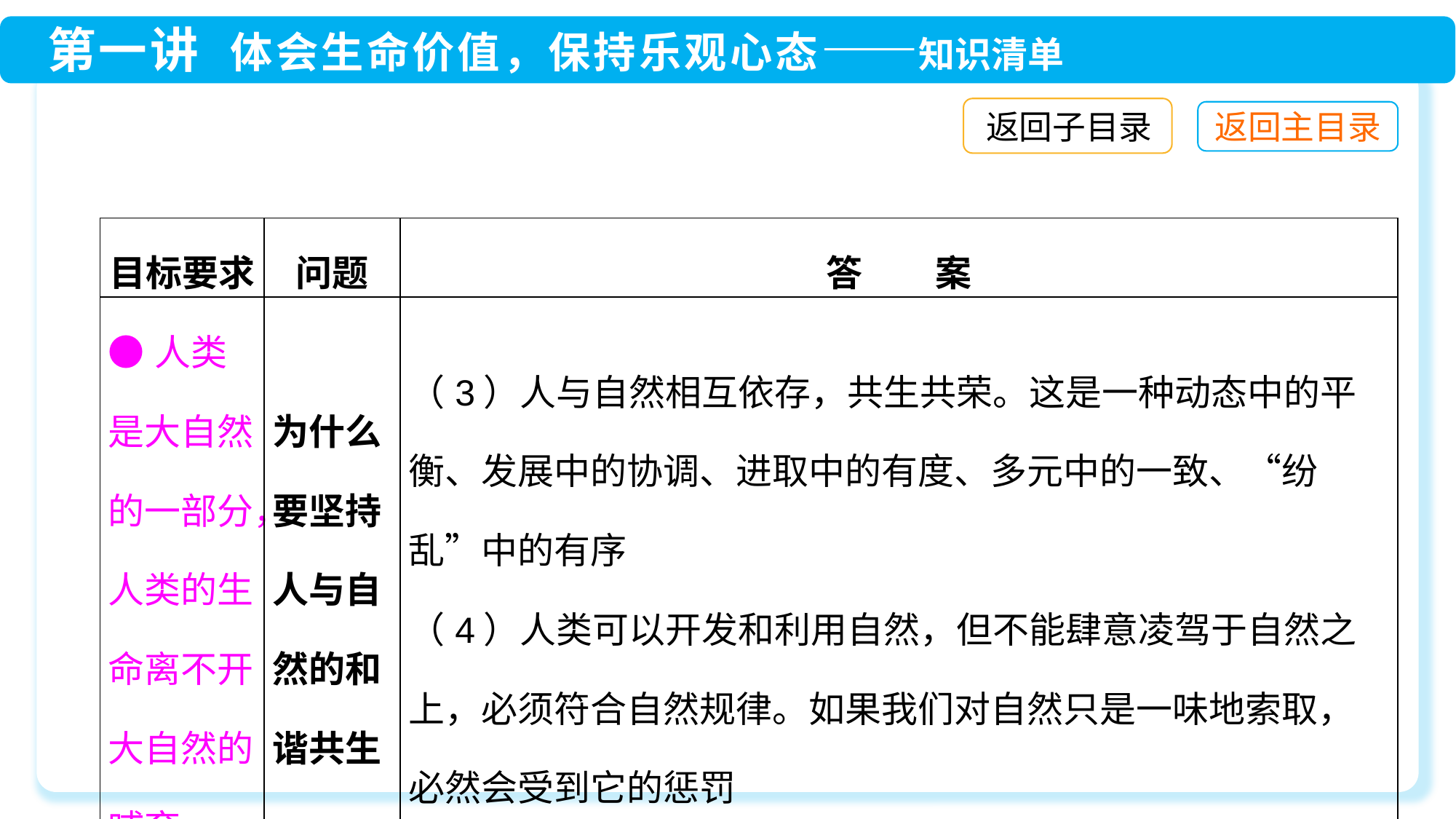

返回子目录
| 目标要求 | 问题 | 答　　案 |
| --- | --- | --- |
| ●人类是大自然的一部分，人类的生命离不开大自然的哺育 | 为什么要坚持人与自然的和谐共生 | （3）人与自然相互依存，共生共荣。这是一种动态中的平衡、发展中的协调、进取中的有度、多元中的一致、“纷乱”中的有序 （4）人类可以开发和利用自然，但不能肆意凌驾于自然之上，必须符合自然规律。如果我们对自然只是一味地索取，必然会受到它的惩罚 |